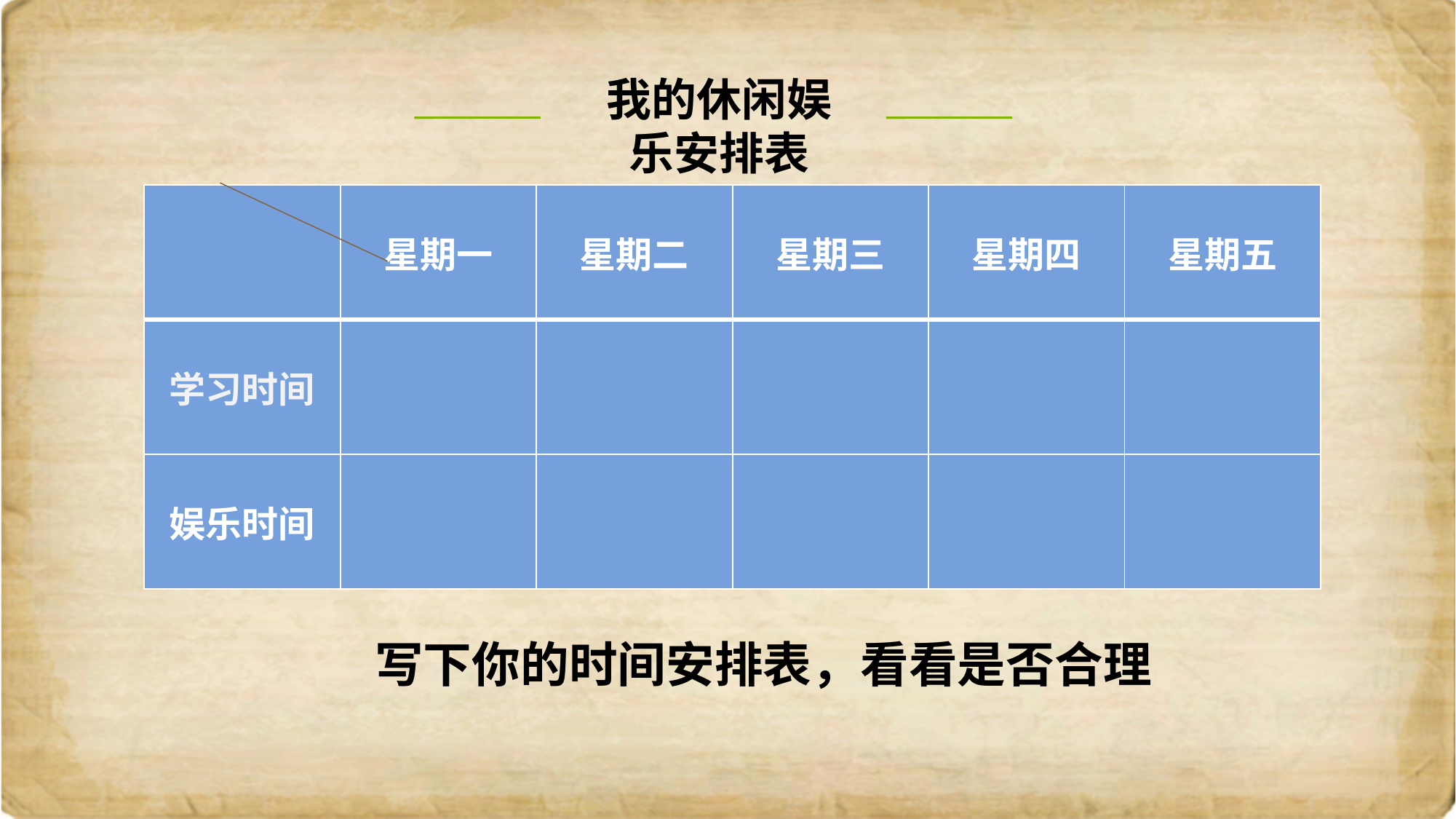

我的休闲娱乐安排表

|  | 星期一 | 星期二 | 星期三 | 星期四 | 星期五 |
| --- | --- | --- | --- | --- | --- |
| 学习时间 |  |  |  |  |  |
| 娱乐时间 |  |  |  |  |  |
写下你的时间安排表，看看是否合理